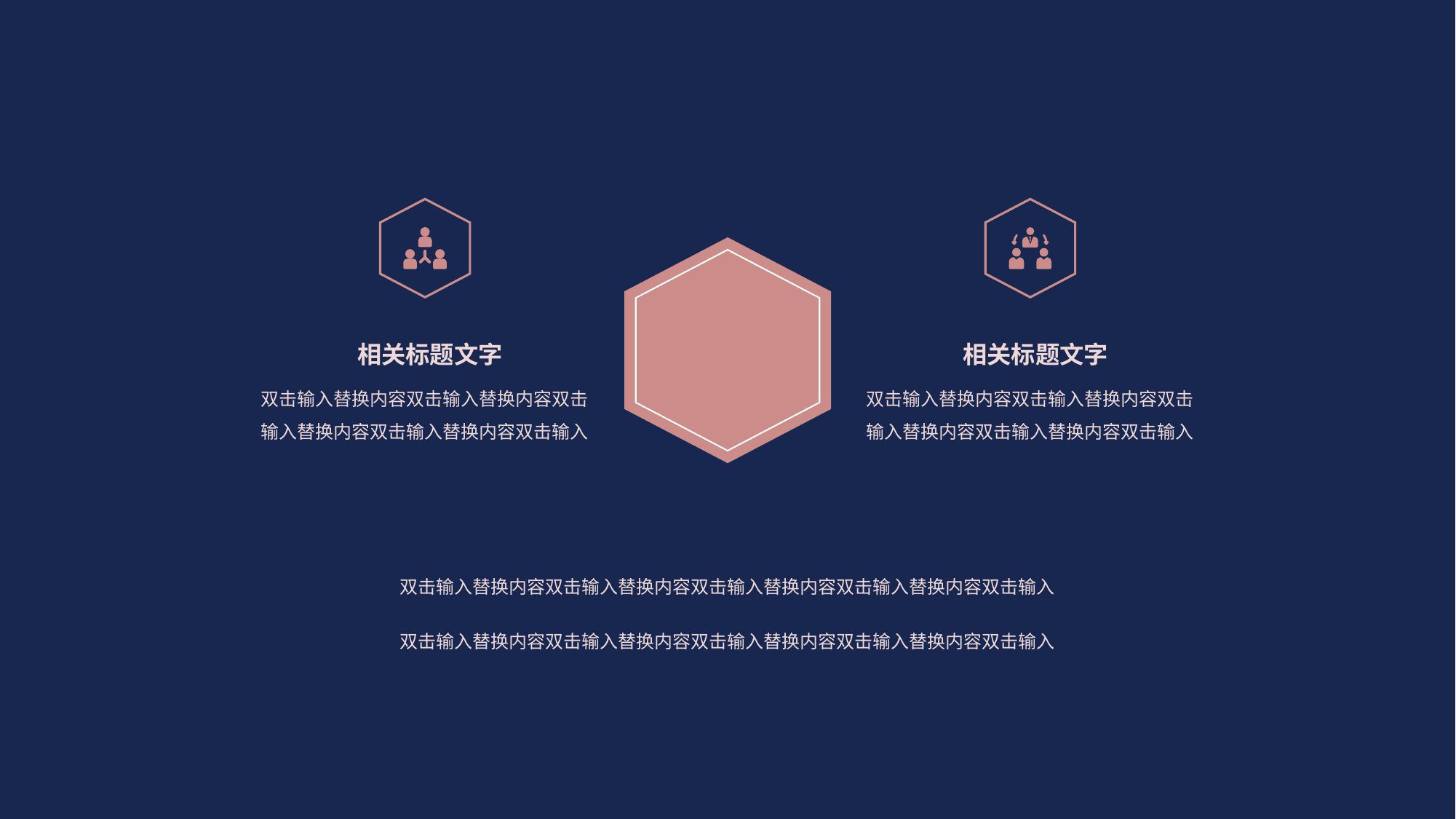

相关标题文字
双击输入替换内容双击输入替换内容双击输入替换内容双击输入替换内容双击输入
相关标题文字
双击输入替换内容双击输入替换内容双击输入替换内容双击输入替换内容双击输入
双击输入替换内容双击输入替换内容双击输入替换内容双击输入替换内容双击输入
双击输入替换内容双击输入替换内容双击输入替换内容双击输入替换内容双击输入